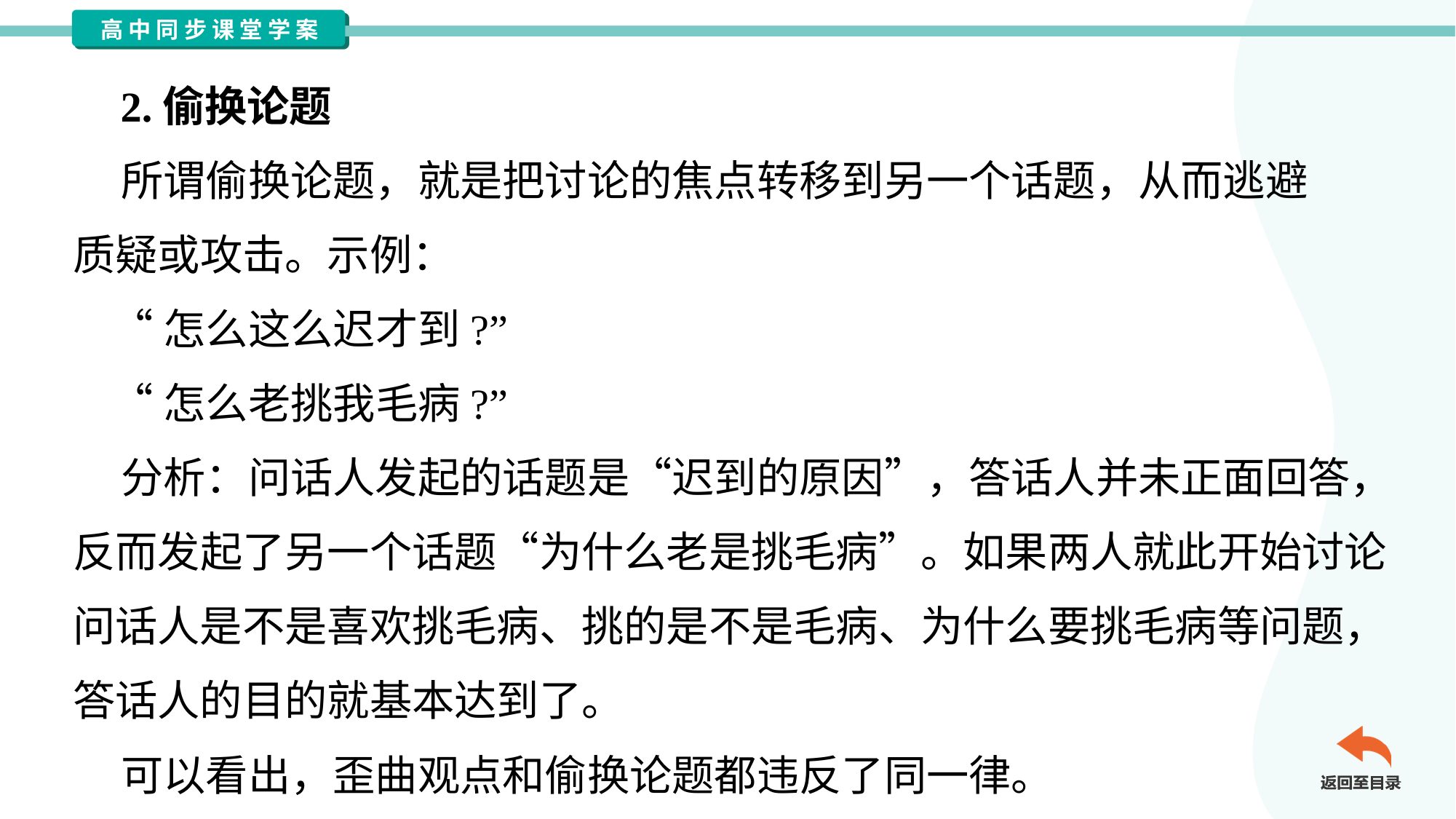

2.偷换论题
    所谓偷换论题，就是把讨论的焦点转移到另一个话题，从而逃避
质疑或攻击。示例：
    “怎么这么迟才到?”
    “怎么老挑我毛病?”
    分析：问话人发起的话题是“迟到的原因”，答话人并未正面回答，
反而发起了另一个话题“为什么老是挑毛病”。如果两人就此开始讨论
问话人是不是喜欢挑毛病、挑的是不是毛病、为什么要挑毛病等问题，
答话人的目的就基本达到了。
    可以看出，歪曲观点和偷换论题都违反了同一律。